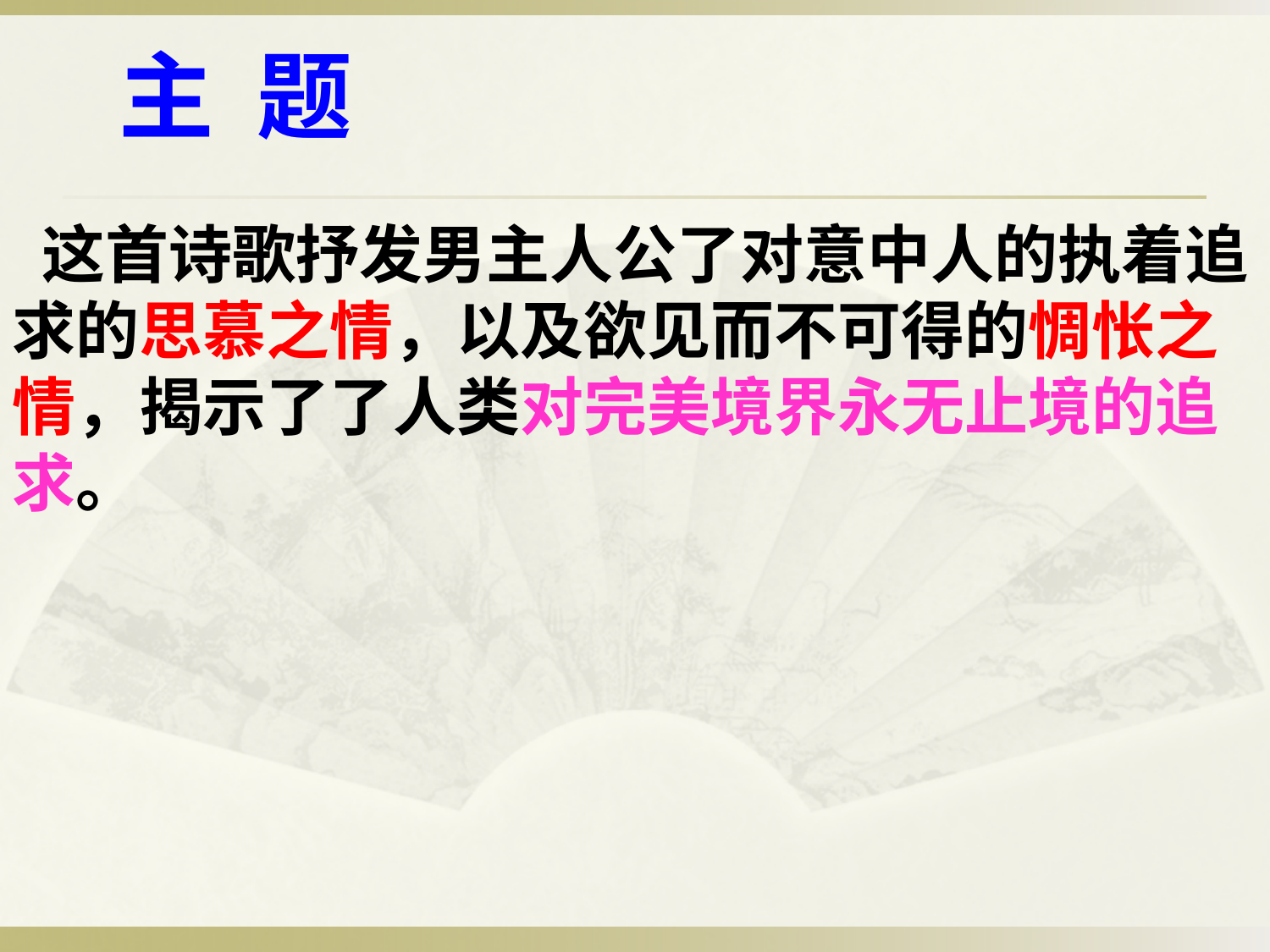

主  题
 这首诗歌抒发男主人公了对意中人的执着追求的思慕之情，以及欲见而不可得的惆怅之情，揭示了了人类对完美境界永无止境的追求。